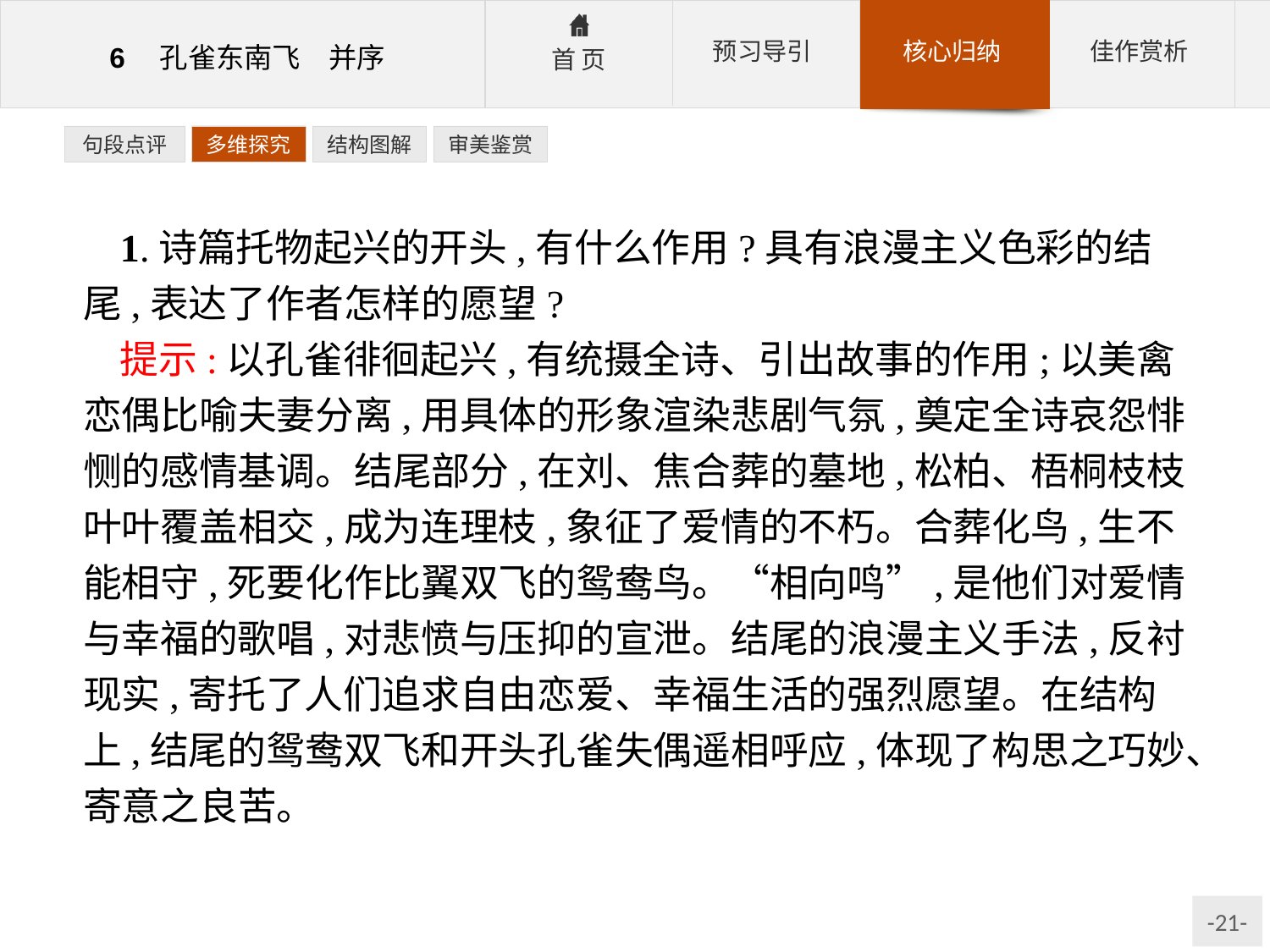

句段点评
多维探究
结构图解
审美鉴赏
1.诗篇托物起兴的开头,有什么作用?具有浪漫主义色彩的结尾,表达了作者怎样的愿望?
提示:以孔雀徘徊起兴,有统摄全诗、引出故事的作用;以美禽恋偶比喻夫妻分离,用具体的形象渲染悲剧气氛,奠定全诗哀怨悱恻的感情基调。结尾部分,在刘、焦合葬的墓地,松柏、梧桐枝枝叶叶覆盖相交,成为连理枝,象征了爱情的不朽。合葬化鸟,生不能相守,死要化作比翼双飞的鸳鸯鸟。“相向鸣”,是他们对爱情与幸福的歌唱,对悲愤与压抑的宣泄。结尾的浪漫主义手法,反衬现实,寄托了人们追求自由恋爱、幸福生活的强烈愿望。在结构上,结尾的鸳鸯双飞和开头孔雀失偶遥相呼应,体现了构思之巧妙、寄意之良苦。